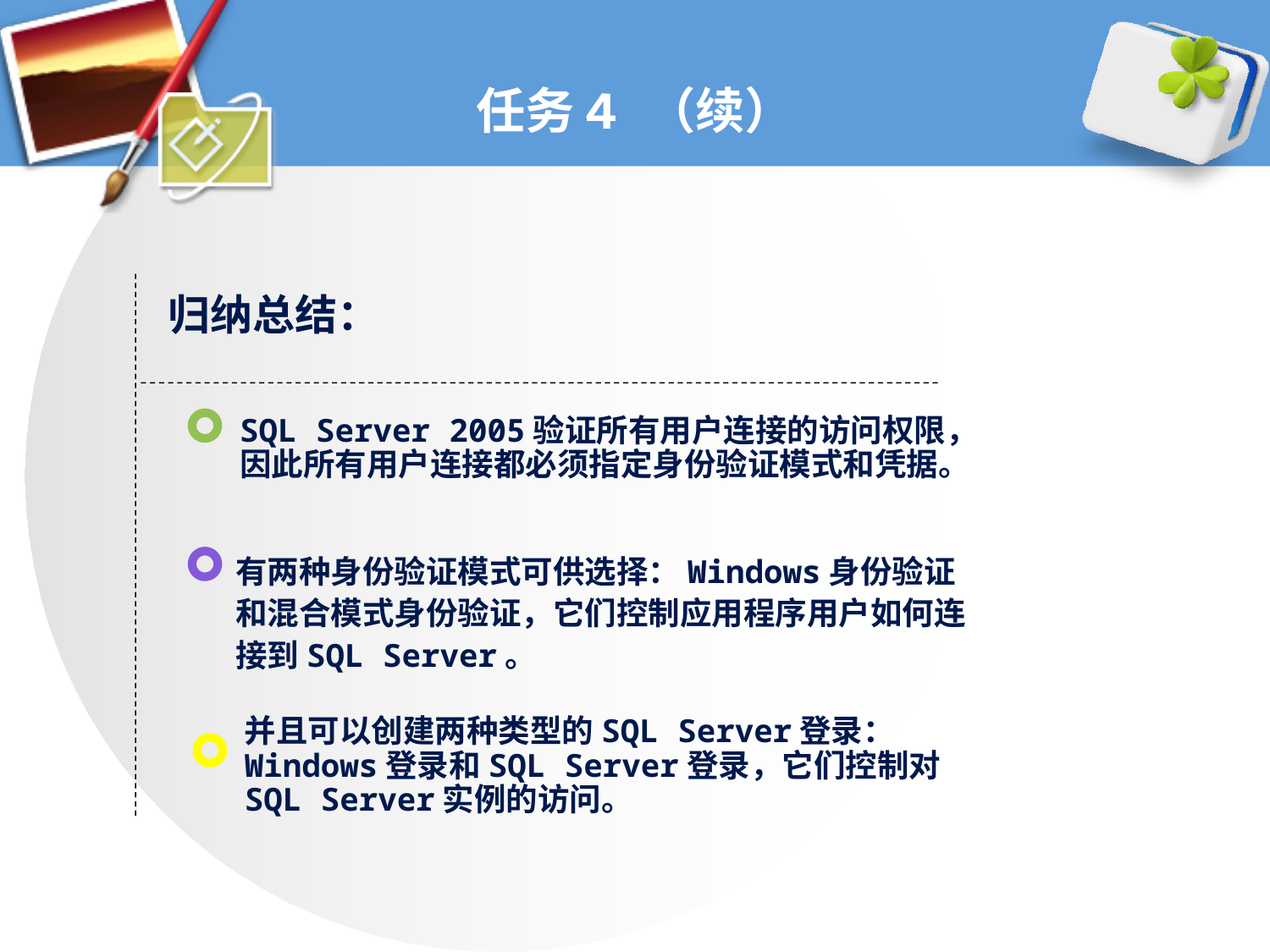

# 任务4  （续）

归纳总结：
SQL Server 2005验证所有用户连接的访问权限，因此所有用户连接都必须指定身份验证模式和凭据。

有两种身份验证模式可供选择：Windows身份验证和混合模式身份验证，它们控制应用程序用户如何连接到SQL Server。

并且可以创建两种类型的SQL Server登录：Windows登录和SQL Server登录，它们控制对SQL Server实例的访问。